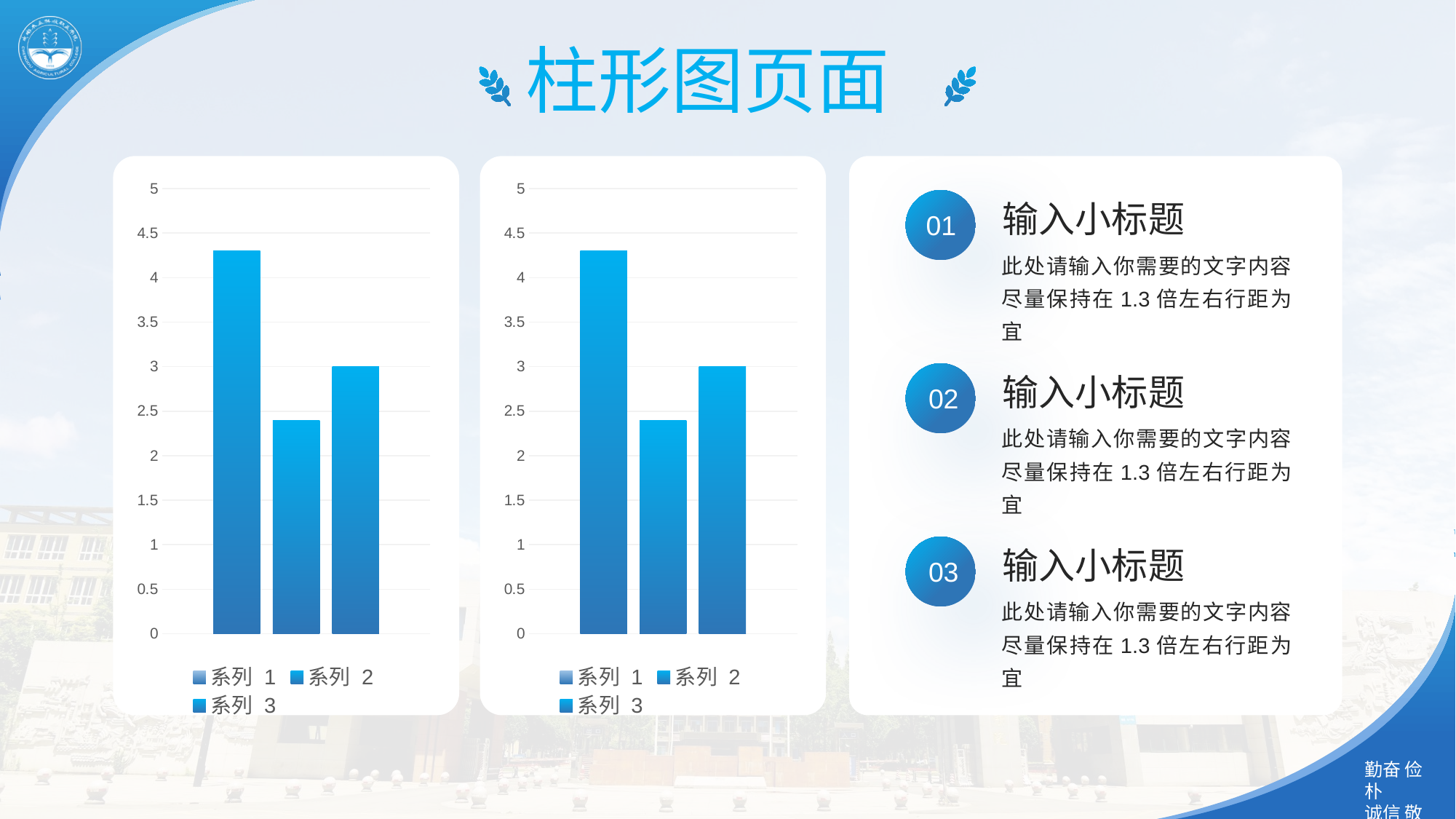

柱形图页面

### Chart

| Category | 系列 1 | 系列 2 | 系列 3 |
|---|---|---|---|
| 类别 1 | 4.3 | 2.4 | 3.0 |

### Chart

| Category | 系列 1 | 系列 2 | 系列 3 |
|---|---|---|---|
| 类别 1 | 4.3 | 2.4 | 3.0 |
输入小标题
01
此处请输入你需要的文字内容尽量保持在1.3倍左右行距为宜

输入小标题
02
此处请输入你需要的文字内容尽量保持在1.3倍左右行距为宜

输入小标题
03
此处请输入你需要的文字内容尽量保持在1.3倍左右行距为宜